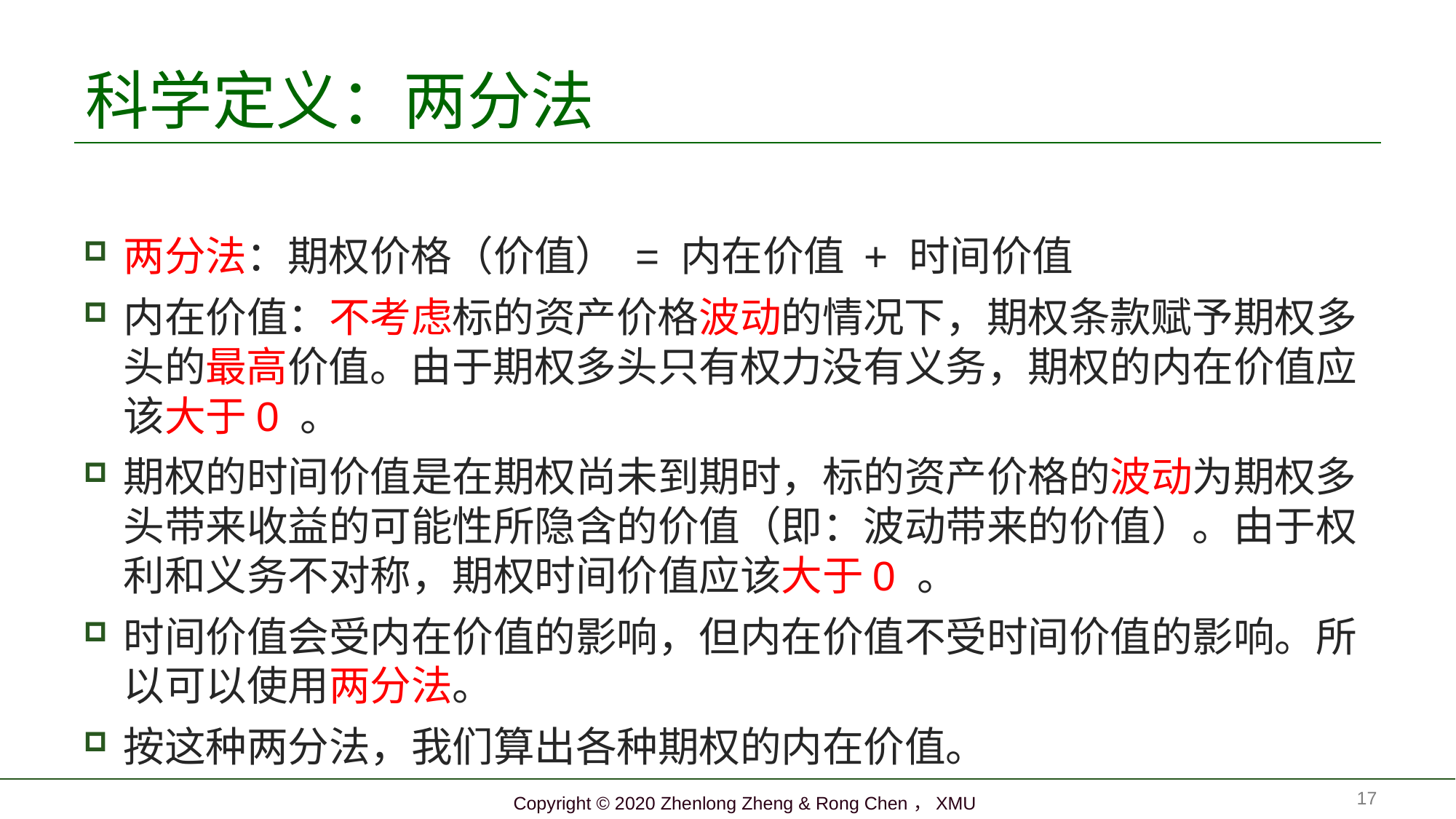

# 科学定义：两分法

两分法：期权价格（价值） = 内在价值 + 时间价值
内在价值：不考虑标的资产价格波动的情况下，期权条款赋予期权多头的最高价值。由于期权多头只有权力没有义务，期权的内在价值应该大于0 。
期权的时间价值是在期权尚未到期时，标的资产价格的波动为期权多头带来收益的可能性所隐含的价值（即：波动带来的价值）。由于权利和义务不对称，期权时间价值应该大于0 。
时间价值会受内在价值的影响，但内在价值不受时间价值的影响。所以可以使用两分法。
按这种两分法，我们算出各种期权的内在价值。

17